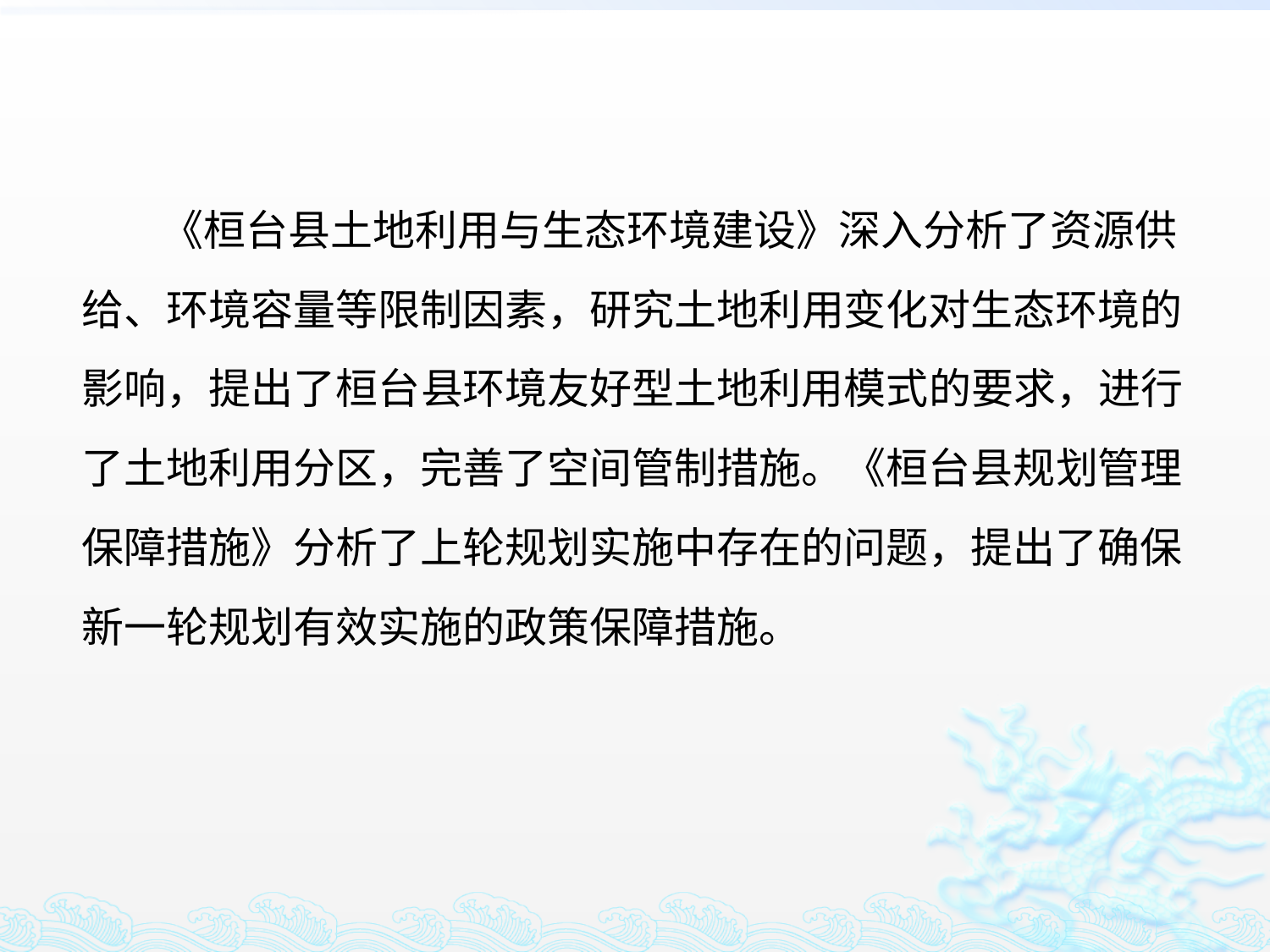

《桓台县土地利用与生态环境建设》深入分析了资源供给、环境容量等限制因素，研究土地利用变化对生态环境的影响，提出了桓台县环境友好型土地利用模式的要求，进行了土地利用分区，完善了空间管制措施。《桓台县规划管理保障措施》分析了上轮规划实施中存在的问题，提出了确保新一轮规划有效实施的政策保障措施。